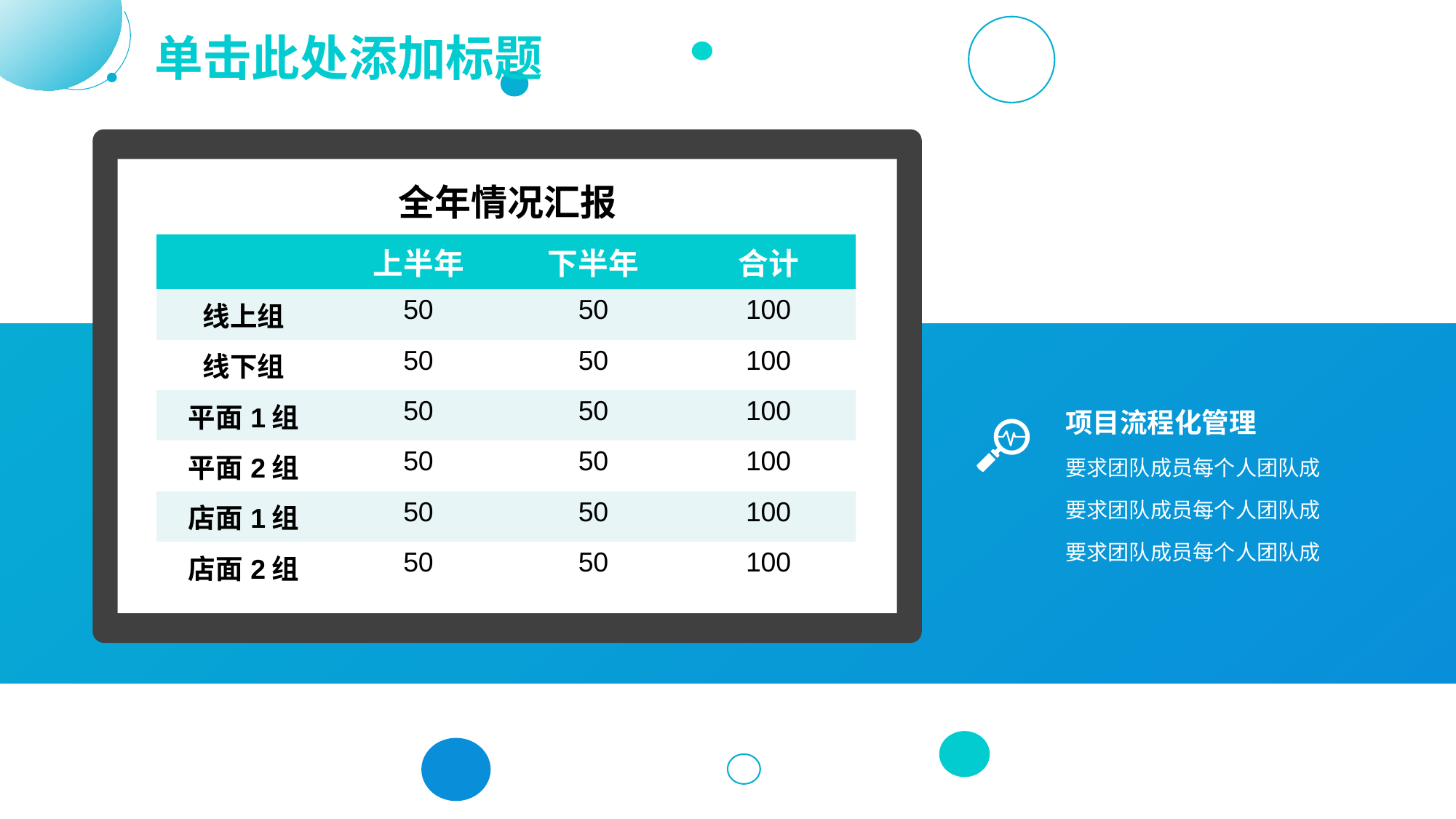

# 单击此处添加标题

全年情况汇报
|  | 上半年 | 下半年 | 合计 |
| --- | --- | --- | --- |
| 线上组 | 50 | 50 | 100 |
| 线下组 | 50 | 50 | 100 |
| 平面1组 | 50 | 50 | 100 |
| 平面2组 | 50 | 50 | 100 |
| 店面1组 | 50 | 50 | 100 |
| 店面2组 | 50 | 50 | 100 |

项目流程化管理
要求团队成员每个人团队成
要求团队成员每个人团队成
要求团队成员每个人团队成